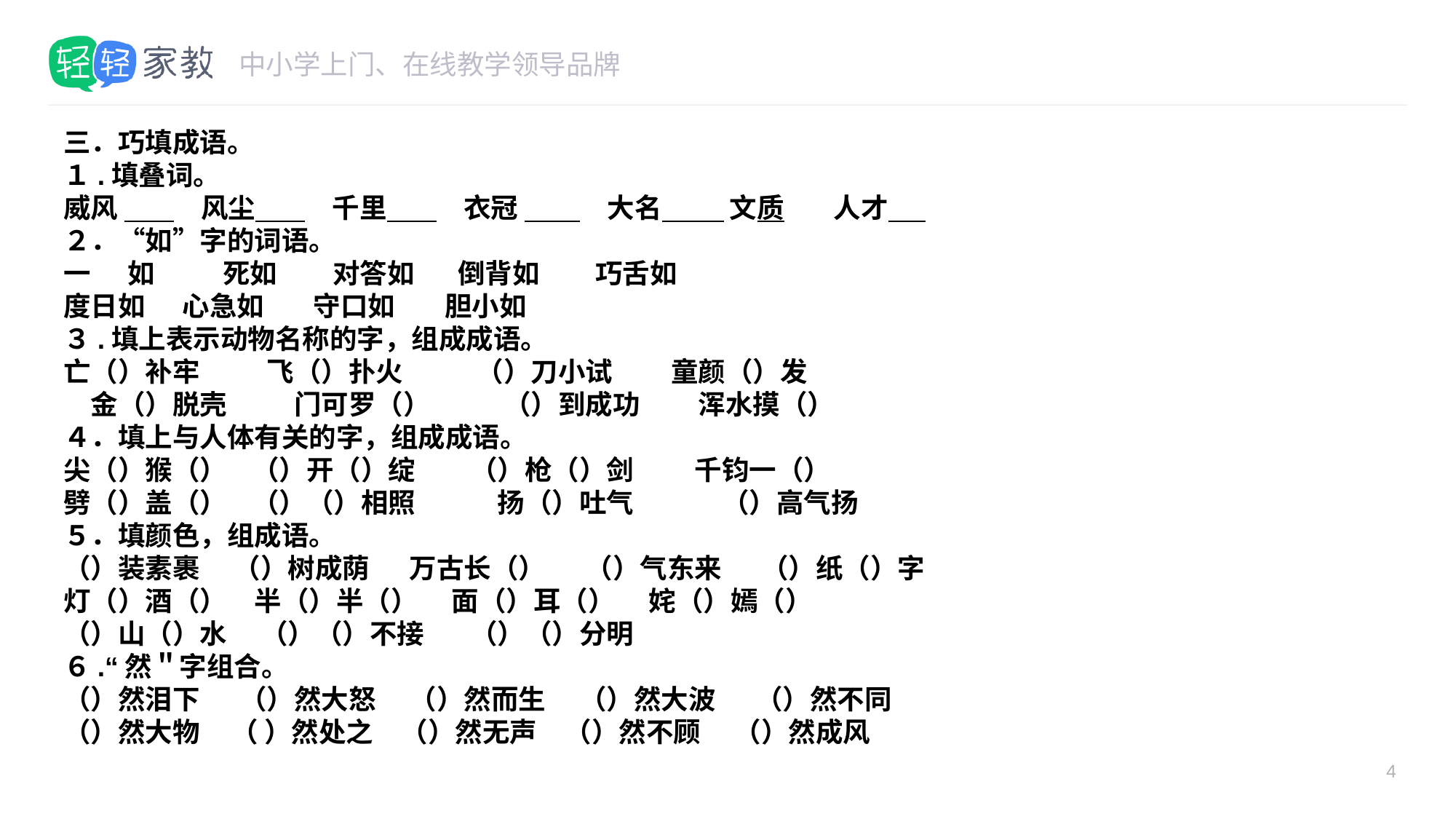

#
三．巧填成语。
１.填叠词。
威风         　风尘        　千里        　衣冠          　大名           文质        人才
２．“如”字的词语。
一      如           死如         对答如       倒背如         巧舌如
度日如      心急如        守口如        胆小如
３.填上表示动物名称的字，组成成语。
亡（）补牢　  　飞（）扑火　   　（）刀小试　     童颜（）发
　金（）脱壳　　  门可罗（）　　   （）到成功　     浑水摸（）
４．填上与人体有关的字，组成成语。
尖（）猴（）    （）开（）绽　　（）枪（）剑　　 千钧一（）
劈（）盖（）    （）（）相照　　　扬（）吐气　　　 （）高气扬
５．填颜色，组成语。
（）装素裹　 （）树成荫　  万古长（）  　（）气东来　  （）纸（）字
灯（）酒（）　半（）半（）　 面（）耳（）　 姹（）嫣（）
（）山（）水　 （）（）不接　   （）（）分明
６.“然＂字组合。
（）然泪下　  （）然大怒　 （）然而生　 （）然大波　  （）然不同
（）然大物     （ ）然处之　（）然无声　（）然不顾　 （）然成风

4